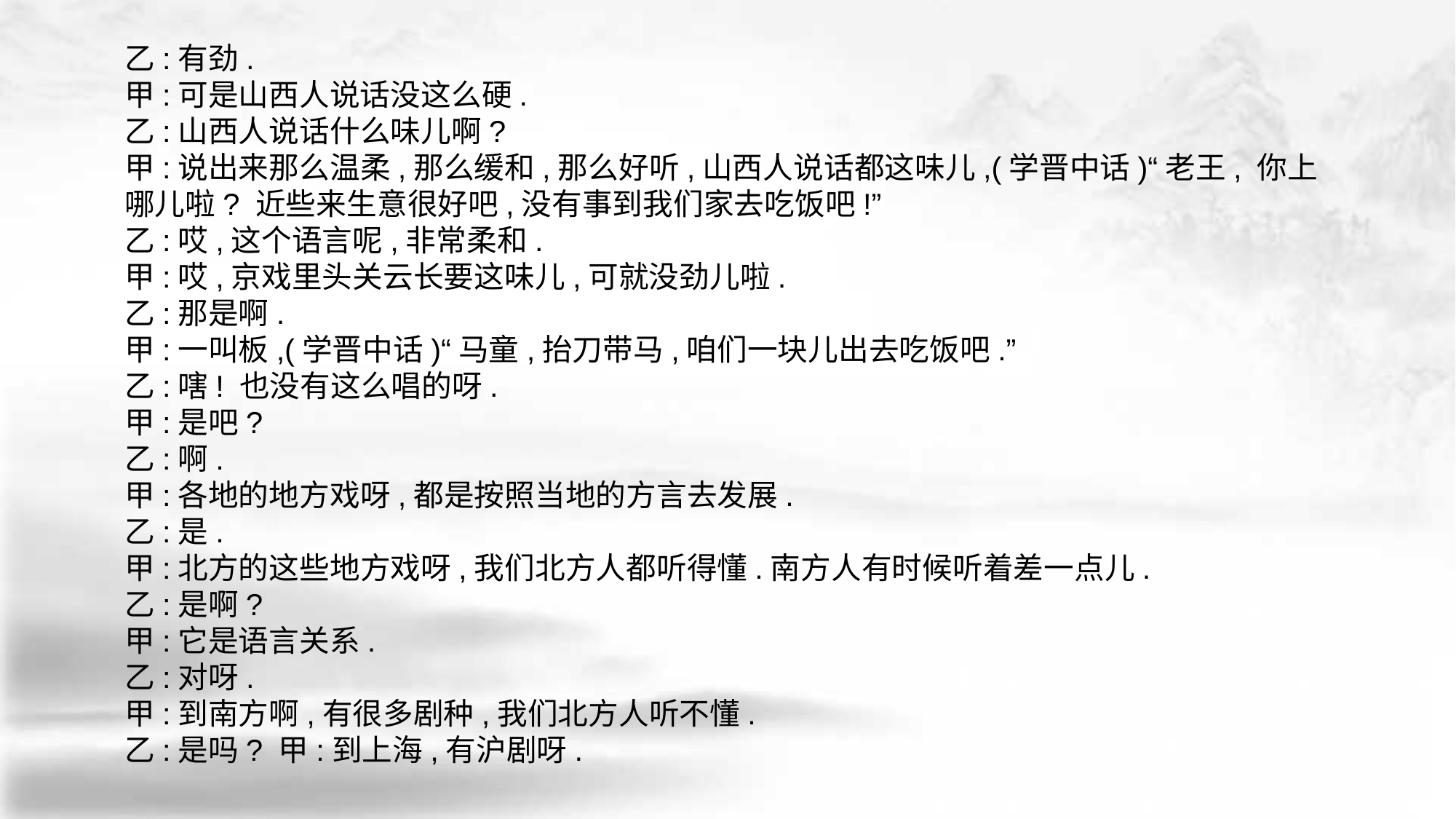

乙:有劲.
甲:可是山西人说话没这么硬.
乙:山西人说话什么味儿啊?
甲:说出来那么温柔,那么缓和,那么好听,山西人说话都这味儿,(学晋中话)“老王, 你上哪儿啦? 近些来生意很好吧,没有事到我们家去吃饭吧!”
乙:哎,这个语言呢,非常柔和.
甲:哎,京戏里头关云长要这味儿,可就没劲儿啦.
乙:那是啊.
甲:一叫板,(学晋中话)“马童,抬刀带马,咱们一块儿出去吃饭吧.”
乙:嗐! 也没有这么唱的呀.
甲:是吧?
乙:啊.
甲:各地的地方戏呀,都是按照当地的方言去发展.
乙:是.
甲:北方的这些地方戏呀,我们北方人都听得懂.南方人有时候听着差一点儿.
乙:是啊?
甲:它是语言关系.
乙:对呀.
甲:到南方啊,有很多剧种,我们北方人听不懂.
乙:是吗? 甲:到上海,有沪剧呀.